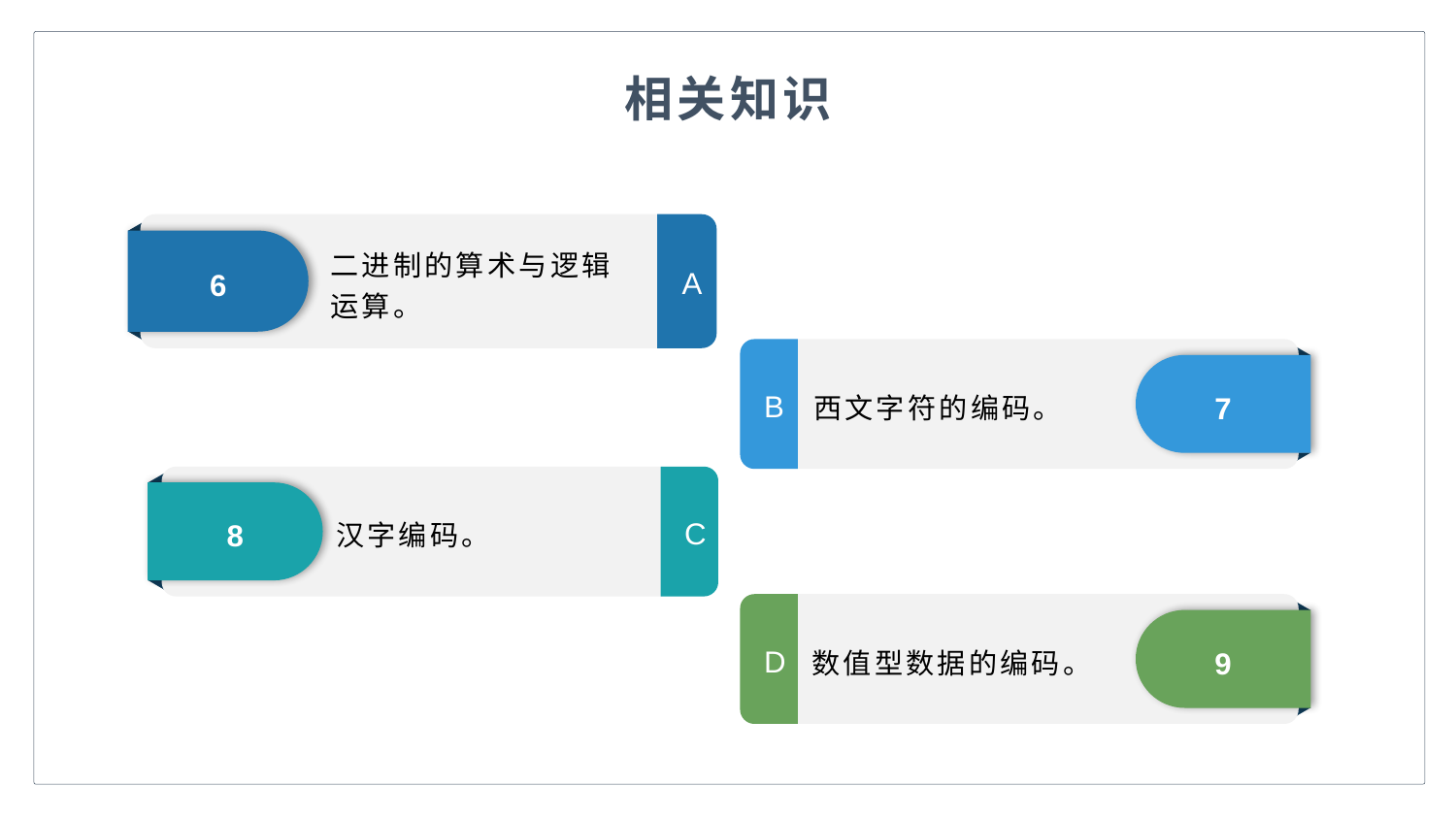

相关知识

二进制的算术与逻辑运算。
6
A

西文字符的编码。

7
B

汉字编码。

8
C

数值型数据的编码。

9
D